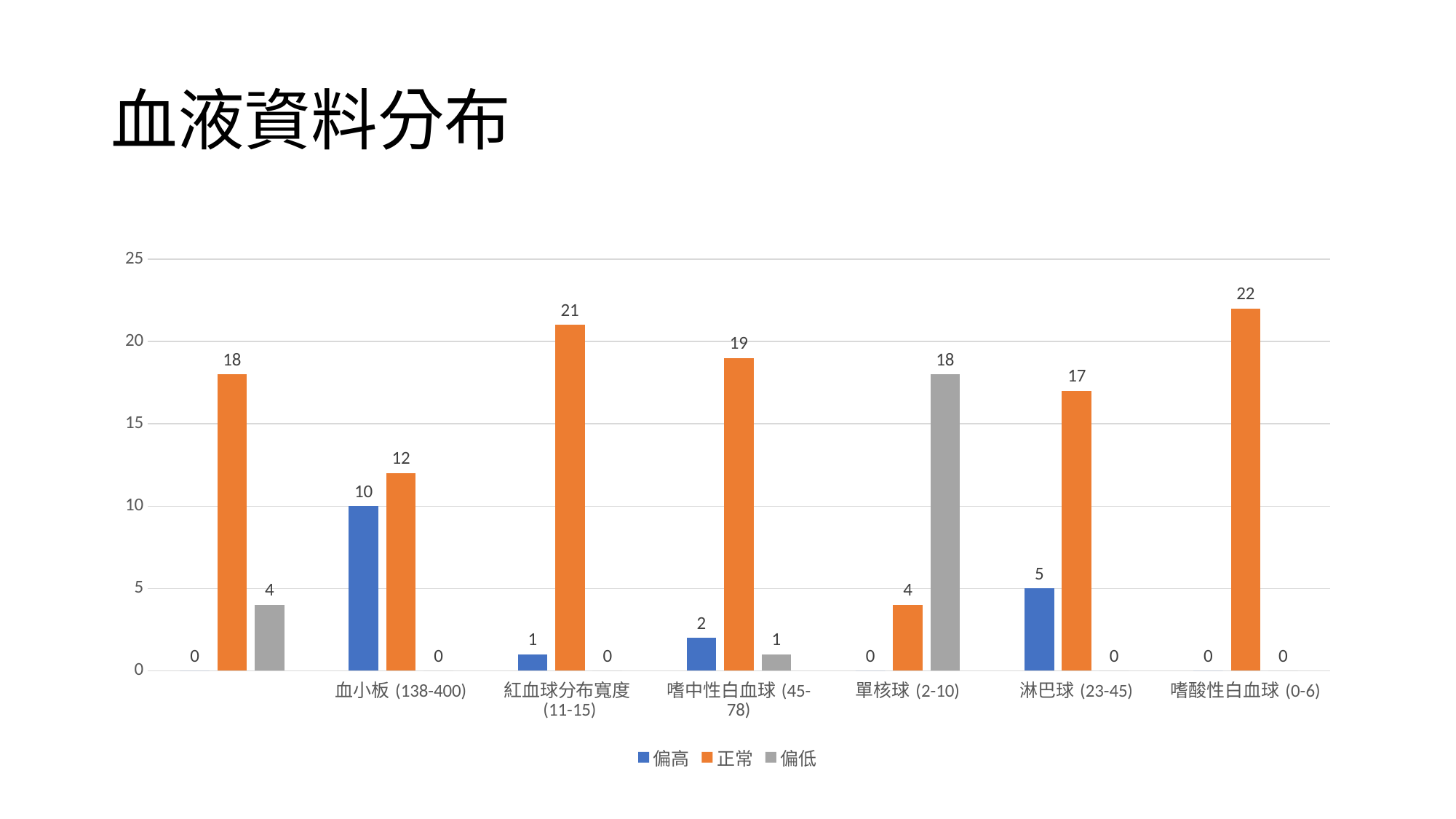

# 血液資料分布

### Chart

| Category | 偏高 | 正常 | 偏低 |
|---|---|---|---|
|  | 0.0 | 18.0 | 4.0 |
| 血小板(138-400) | 10.0 | 12.0 | 0.0 |
| 紅血球分布寬度(11-15) | 1.0 | 21.0 | 0.0 |
| 嗜中性白血球(45-78) | 2.0 | 19.0 | 1.0 |
| 單核球(2-10) | 0.0 | 4.0 | 18.0 |
| 淋巴球(23-45) | 5.0 | 17.0 | 0.0 |
| 嗜酸性白血球(0-6) | 0.0 | 22.0 | 0.0 |